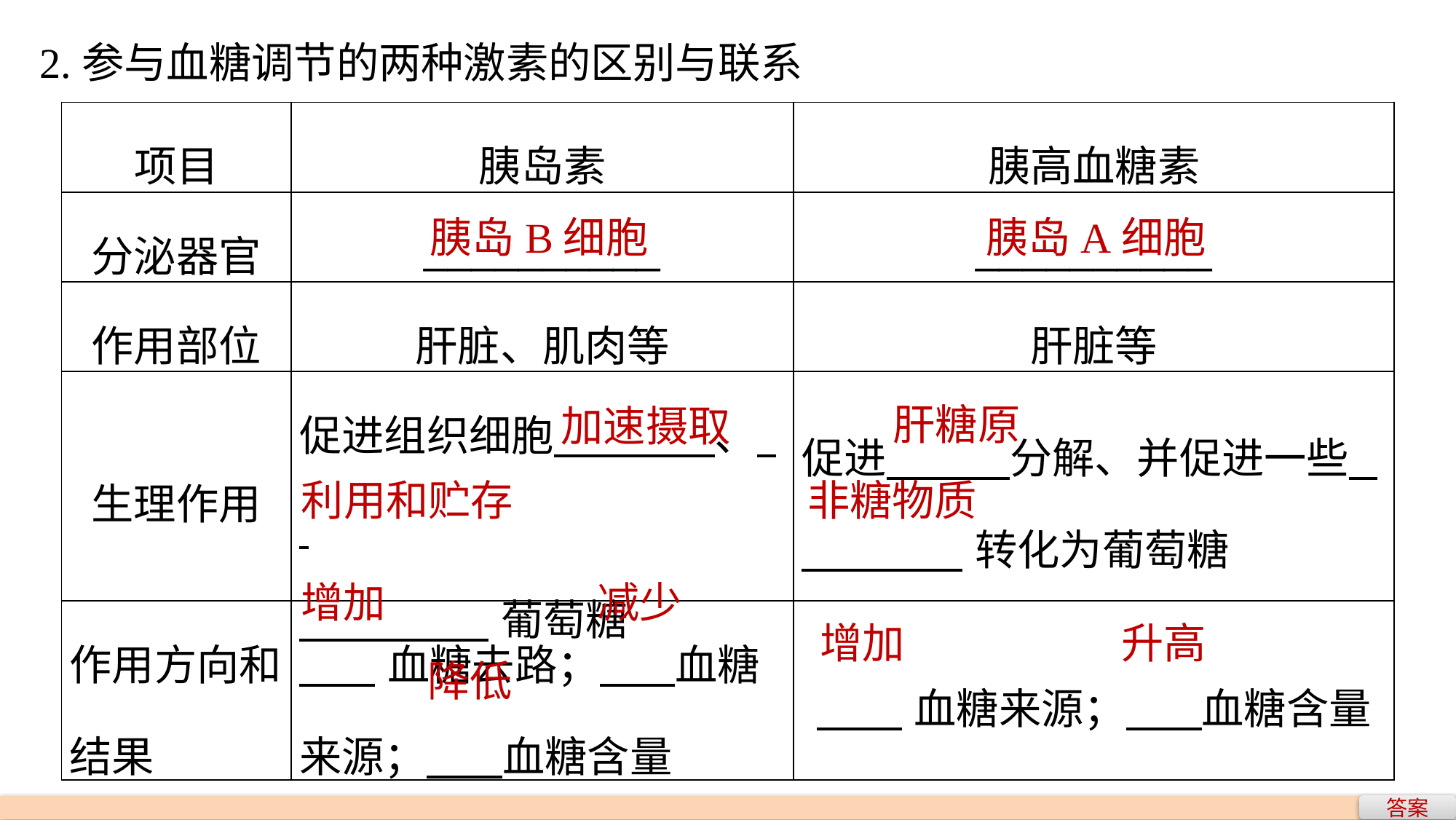

2.参与血糖调节的两种激素的区别与联系
| 项目 | 胰岛素 | 胰高血糖素 |
| --- | --- | --- |
| 分泌器官 | \_\_\_\_\_\_\_\_\_\_ | \_\_\_\_\_\_\_\_\_\_ |
| 作用部位 | 肝脏、肌肉等 | 肝脏等 |
| 生理作用 | 促进组织细胞 、 葡萄糖 | 促进 分解、并促进一些 转化为葡萄糖 |
| 作用方向和结果 | 血糖去路； 血糖来源； 血糖含量 | 血糖来源； 血糖含量 |
胰岛B细胞
胰岛A细胞
肝糖原
加速摄取
利用和贮存
非糖物质
增加
减少
升高
增加
降低
答案